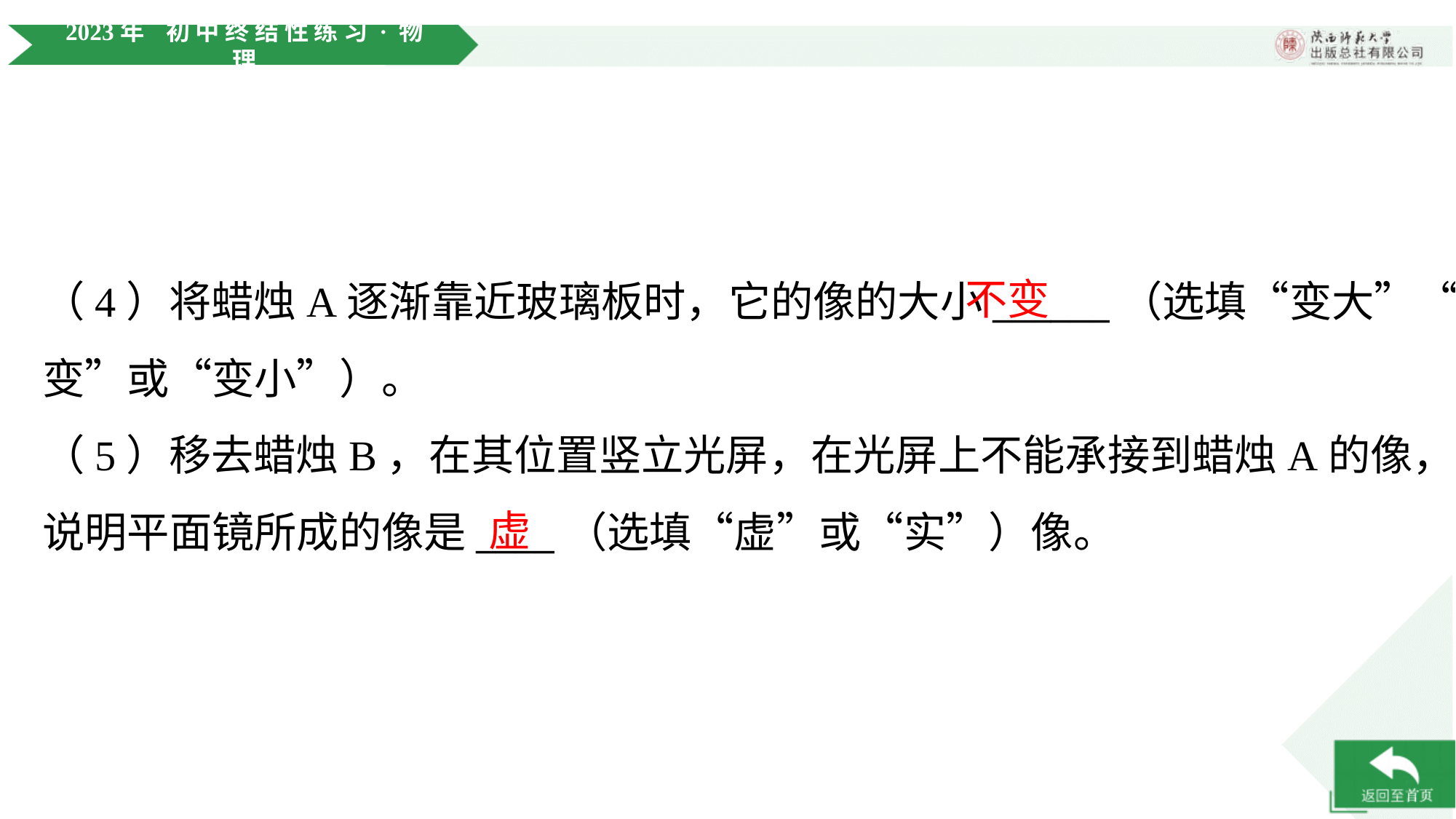

不变
（4）将蜡烛A逐渐靠近玻璃板时，它的像的大小______（选填“变大”“不
变”或“变小”）。
（5）移去蜡烛B，在其位置竖立光屏，在光屏上不能承接到蜡烛A的像，
说明平面镜所成的像是____（选填“虚”或“实”）像。
虚